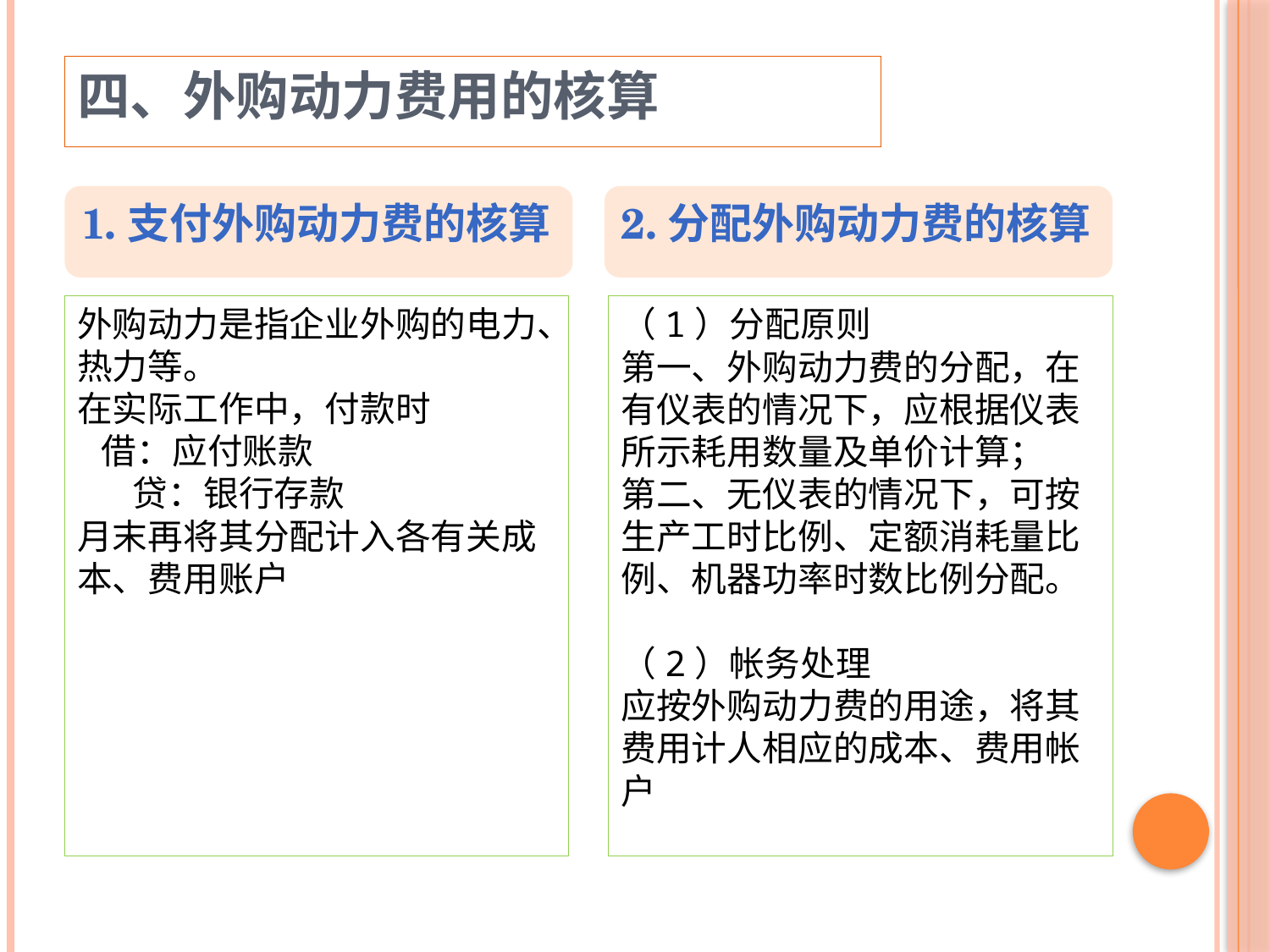

四、外购动力费用的核算
1.支付外购动力费的核算
2.分配外购动力费的核算
外购动力是指企业外购的电力、热力等。
在实际工作中，付款时
  借：应付账款
      贷：银行存款
月末再将其分配计入各有关成本、费用账户

（1）分配原则
第一、外购动力费的分配，在有仪表的情况下，应根据仪表所示耗用数量及单价计算；
第二、无仪表的情况下，可按生产工时比例、定额消耗量比例、机器功率时数比例分配。

（2）帐务处理
应按外购动力费的用途，将其费用计人相应的成本、费用帐户